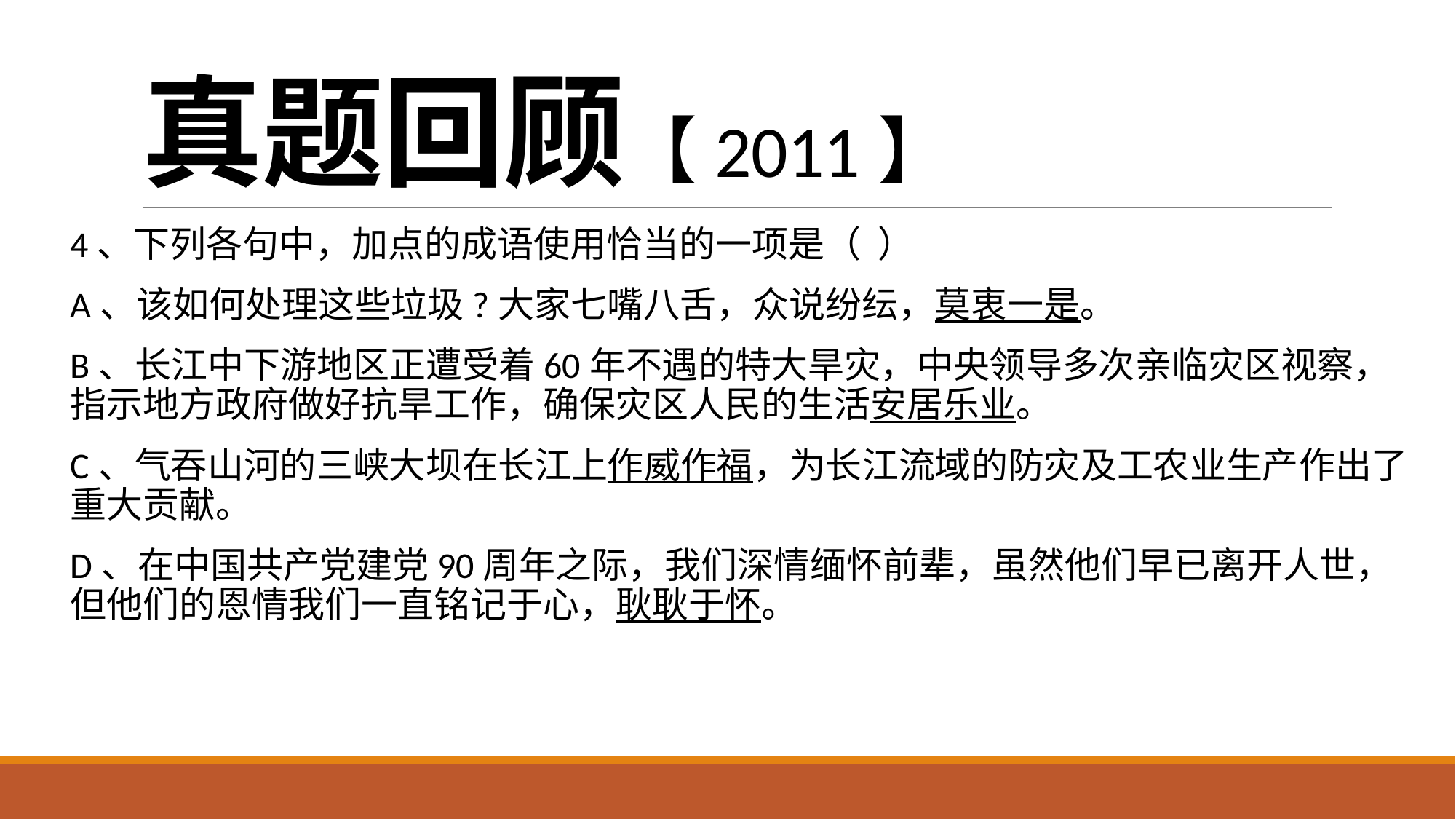

# 真题回顾【2011】
4、下列各句中，加点的成语使用恰当的一项是（  ）
A、该如何处理这些垃圾?大家七嘴八舌，众说纷纭，莫衷一是。
B、长江中下游地区正遭受着60年不遇的特大旱灾，中央领导多次亲临灾区视察，指示地方政府做好抗旱工作，确保灾区人民的生活安居乐业。
C、气吞山河的三峡大坝在长江上作威作福，为长江流域的防灾及工农业生产作出了重大贡献。
D、在中国共产党建党90周年之际，我们深情缅怀前辈，虽然他们早已离开人世，但他们的恩情我们一直铭记于心，耿耿于怀。